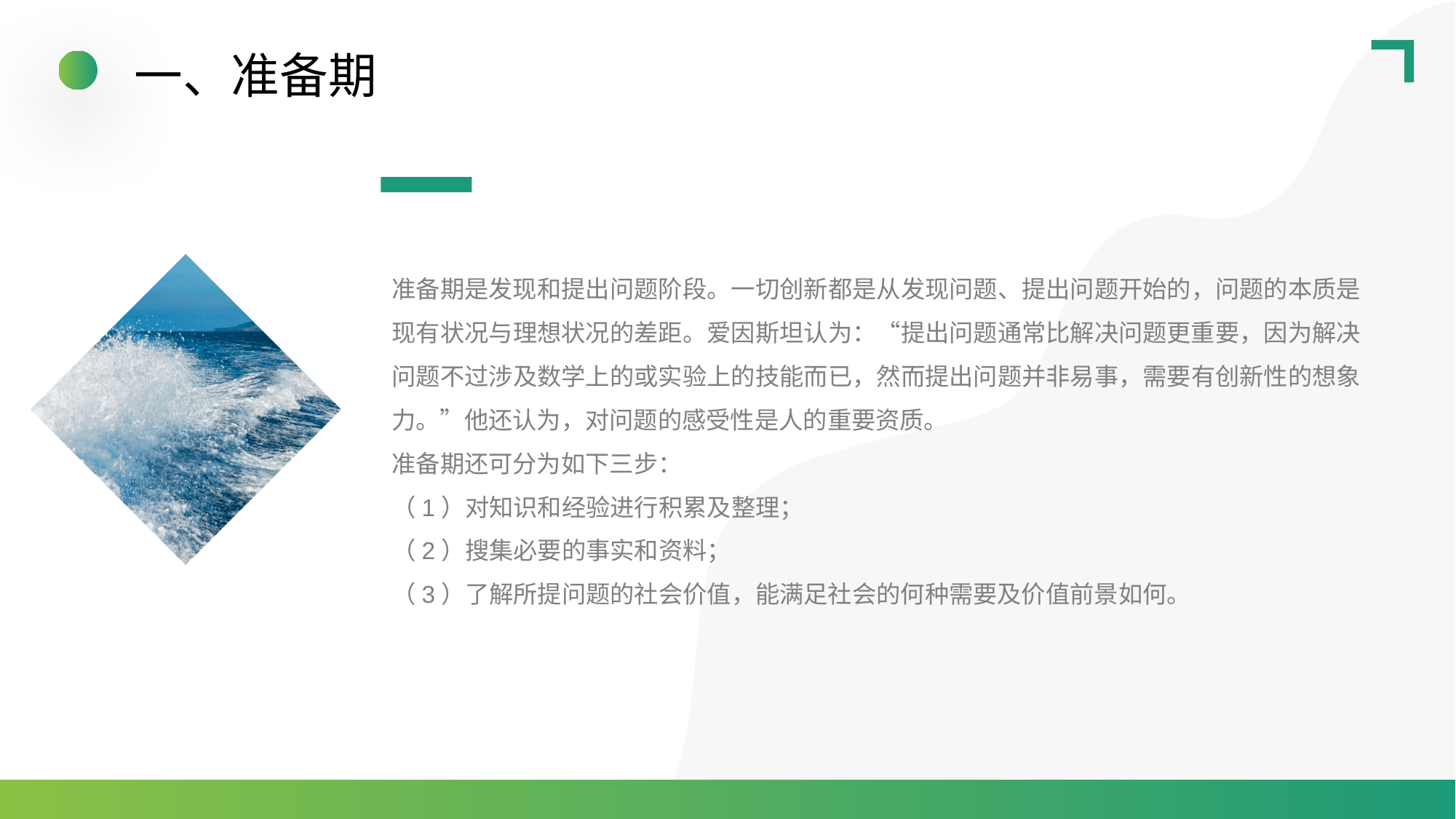

一、准备期

准备期是发现和提出问题阶段。一切创新都是从发现问题、提出问题开始的，问题的本质是现有状况与理想状况的差距。爱因斯坦认为：“提出问题通常比解决问题更重要，因为解决问题不过涉及数学上的或实验上的技能而已，然而提出问题并非易事，需要有创新性的想象力。”他还认为，对问题的感受性是人的重要资质。
准备期还可分为如下三步：
（1）对知识和经验进行积累及整理；
（2）搜集必要的事实和资料；
（3）了解所提问题的社会价值，能满足社会的何种需要及价值前景如何。